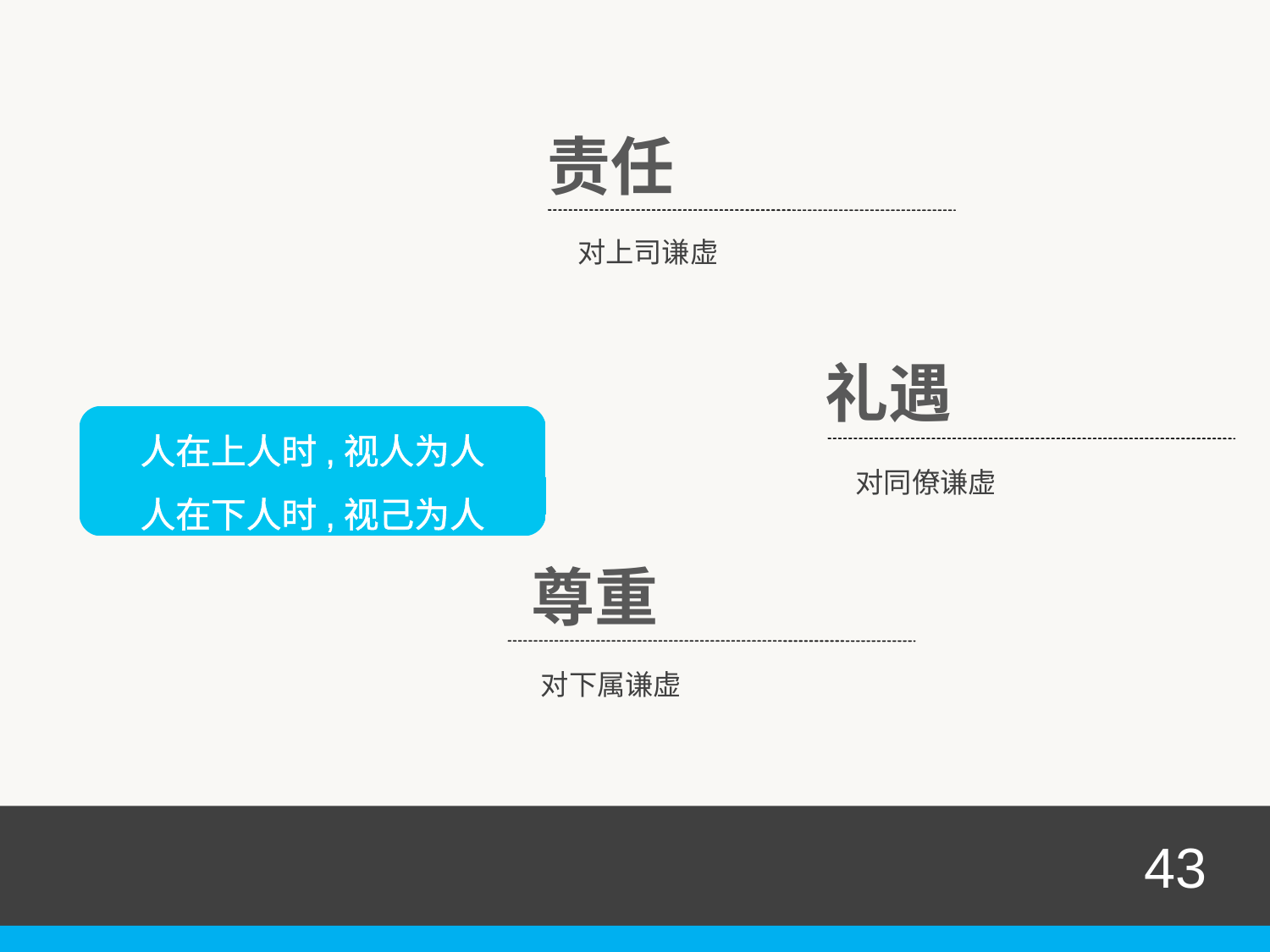

责任
对上司谦虚
礼遇
人在上人时,视人为人
人在下人时,视己为人
对同僚谦虚
尊重
对下属谦虚
43